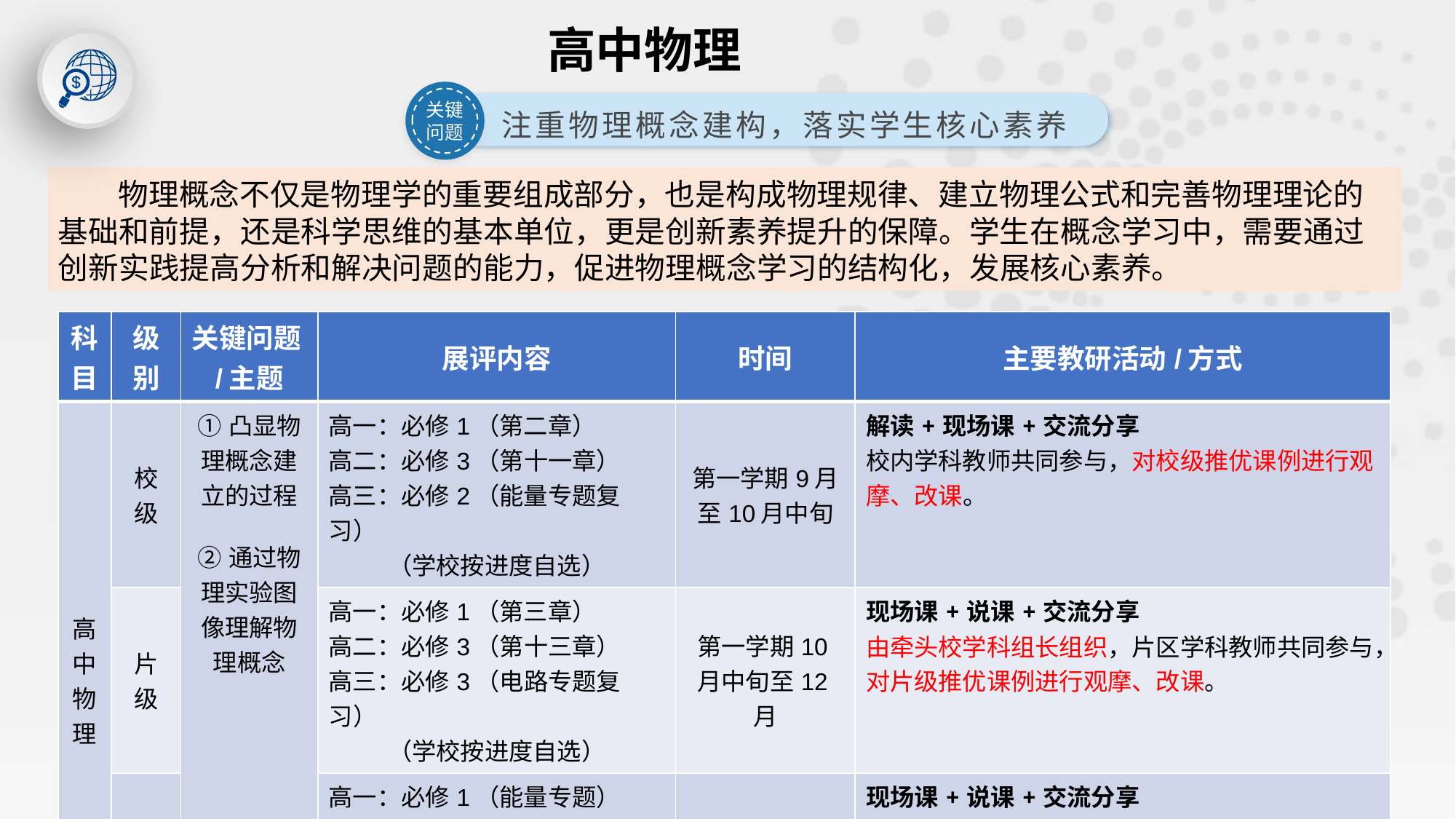

高中物理

关键问题

注重物理概念建构，落实学生核心素养
       物理概念不仅是物理学的重要组成部分，也是构成物理规律、建立物理公式和完善物理理论的基础和前提，还是科学思维的基本单位，更是创新素养提升的保障。学生在概念学习中，需要通过创新实践提高分析和解决问题的能力，促进物理概念学习的结构化，发展核心素养。
| 科 目 | 级 别 | 关键问题/主题 | 展评内容 | 时间 | 主要教研活动/方式 |
| --- | --- | --- | --- | --- | --- |
| 高中 物 理 | 校 级 | ①凸显物理概念建立的过程 ②通过物理实验图像理解物理概念 | 高一：必修1（第二章） 高二：必修3（第十一章） 高三：必修2（能量专题复习） （学校按进度自选） | 第一学期9月至10月中旬 | 解读+现场课+交流分享 校内学科教师共同参与，对校级推优课例进行观摩、改课。 |
|  | 片 级 |  | 高一：必修1（第三章） 高二：必修3（第十三章） 高三：必修3（电路专题复习） （学校按进度自选） | 第一学期10月中旬至12月 | 现场课+说课+交流分享 由牵头校学科组长组织，片区学科教师共同参与，对片级推优课例进行观摩、改课。 |
|  | 区 级 |  | 高一：必修1（能量专题） 高二：必修3（电磁感应专题） 高三：按复习进度自选 （学校按进度自选） | 第二学期3月至6月 | 现场课+说课+交流分享 区教研组织及专家遴选推优；对优秀课例再次改课，录制形成优秀课例，进行区级展评及经验交流活动。 |